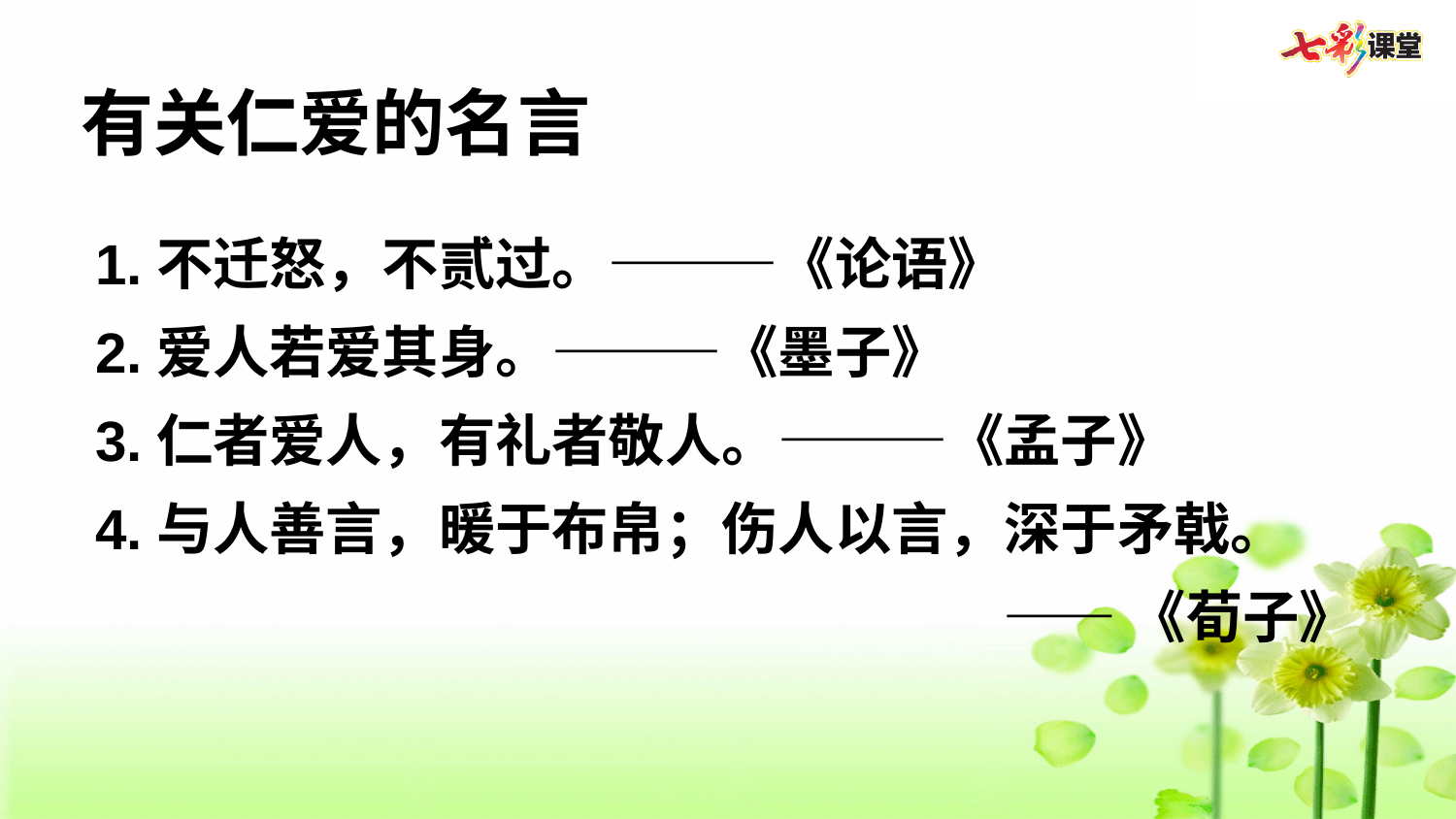

有关仁爱的名言
1.不迁怒，不贰过。———《论语》
2.爱人若爱其身。———《墨子》
3.仁者爱人，有礼者敬人。———《孟子》
4.与人善言，暖于布帛；伤人以言，深于矛戟。
——《荀子》